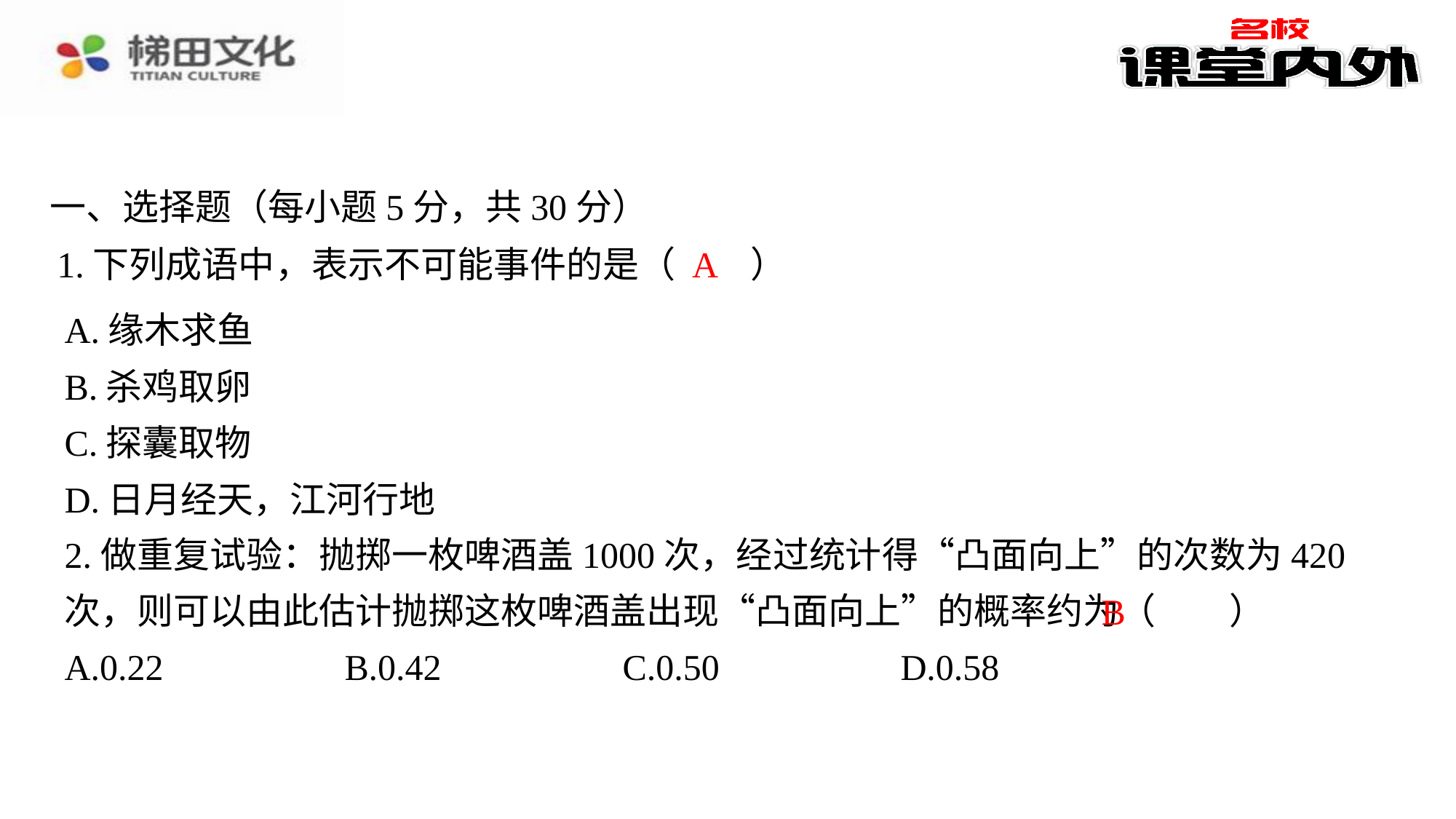

一、选择题（每小题5分，共30分）
A
1.下列成语中，表示不可能事件的是（　A　）
| A.缘木求鱼 |
| --- |
| B.杀鸡取卵 |
| C.探囊取物 |
| D.日月经天，江河行地 |
2.做重复试验：抛掷一枚啤酒盖1000次，经过统计得“凸面向上”的次数为420次，则可以由此估计抛掷这枚啤酒盖出现“凸面向上”的概率约为（　B　）
B
| A.0.22 | B.0.42 | C.0.50 | D.0.58 |
| --- | --- | --- | --- |